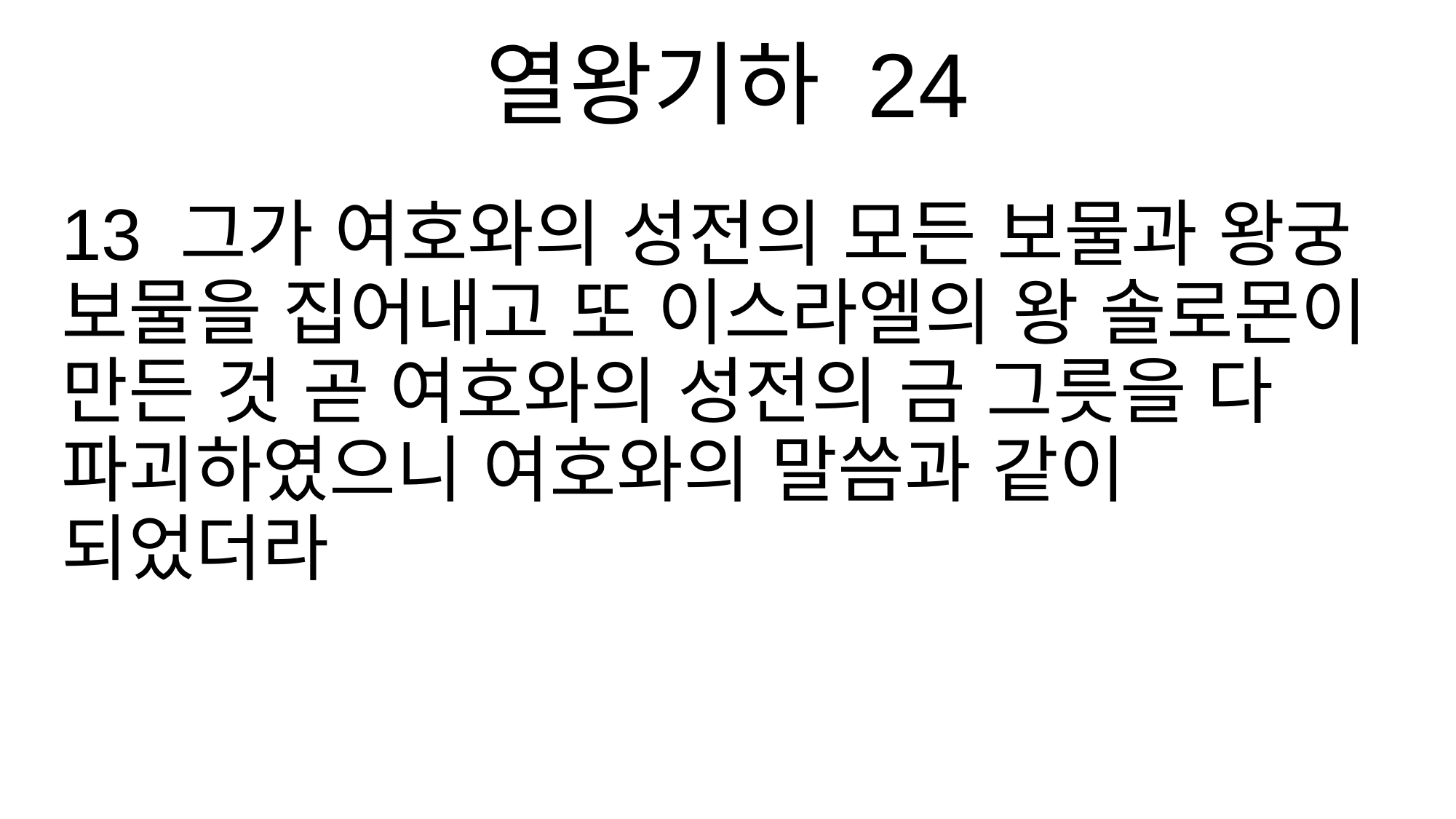

열왕기하 24
13 그가 여호와의 성전의 모든 보물과 왕궁 보물을 집어내고 또 이스라엘의 왕 솔로몬이 만든 것 곧 여호와의 성전의 금 그릇을 다 파괴하였으니 여호와의 말씀과 같이 되었더라